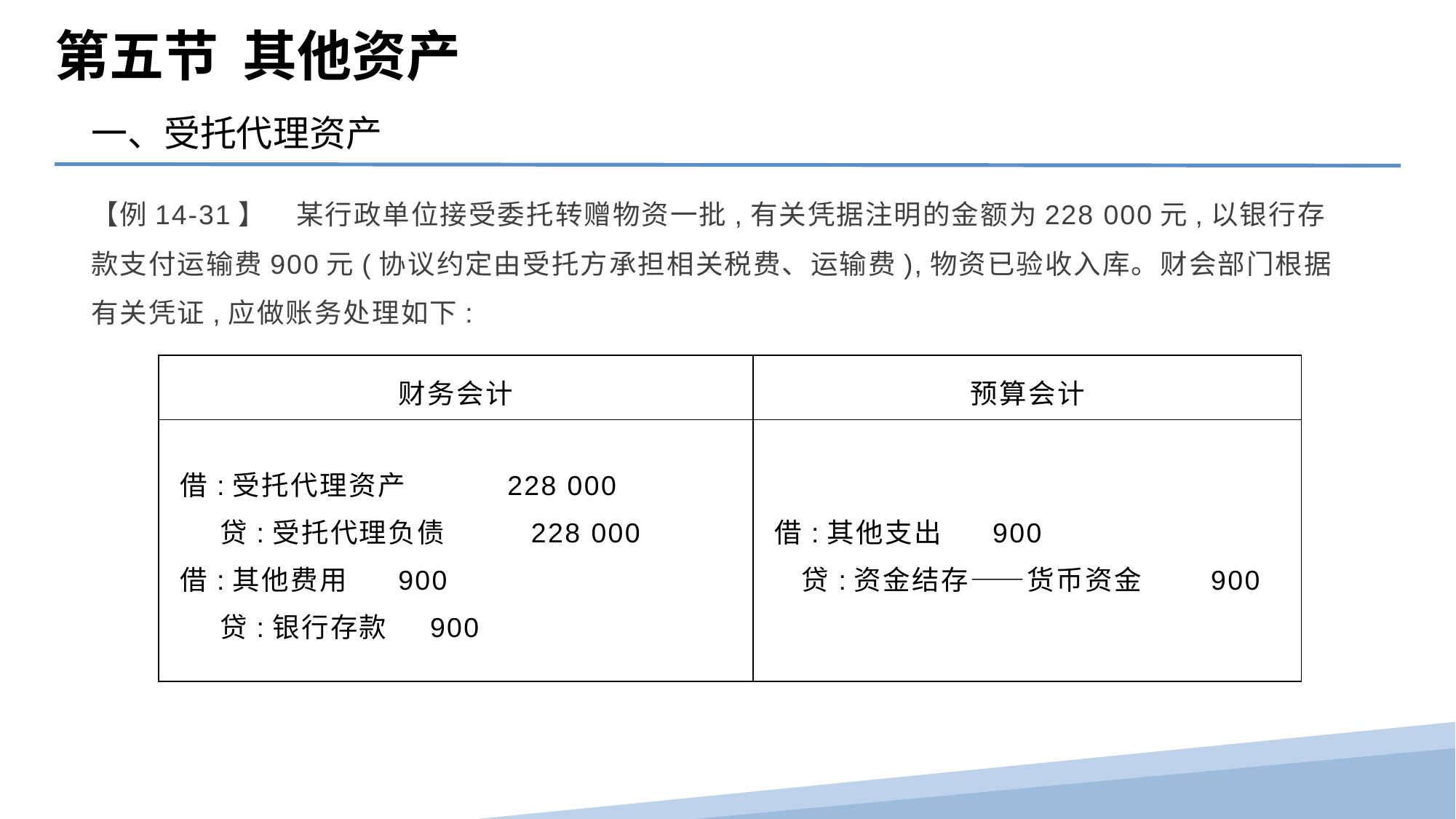

第五节  其他资产
一、受托代理资产
【例14-31】　某行政单位接受委托转赠物资一批,有关凭据注明的金额为228 000元,以银行存款支付运输费900元(协议约定由受托方承担相关税费、运输费),物资已验收入库。财会部门根据有关凭证,应做账务处理如下:
| 财务会计 | 预算会计 |
| --- | --- |
| 借:受托代理资产 228 000 贷:受托代理负债 228 000 借:其他费用 900 贷:银行存款 900 | 借:其他支出 900 贷:资金结存——货币资金 900 |